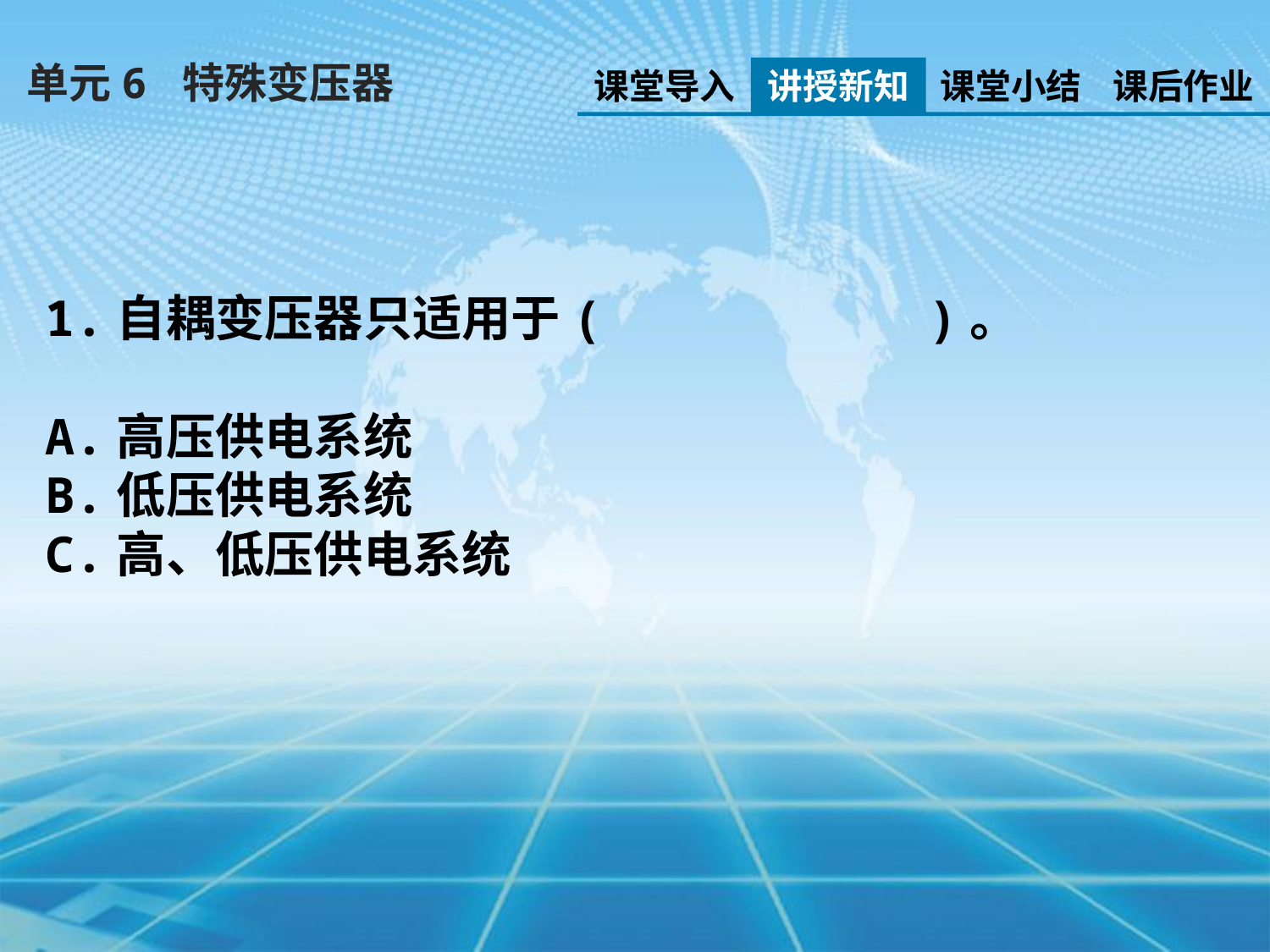

单元6 特殊变压器
课堂导入
讲授新知
课堂小结
课后作业
1.自耦变压器只适用于(           )。

A.高压供电系统
B.低压供电系统
C.高、低压供电系统